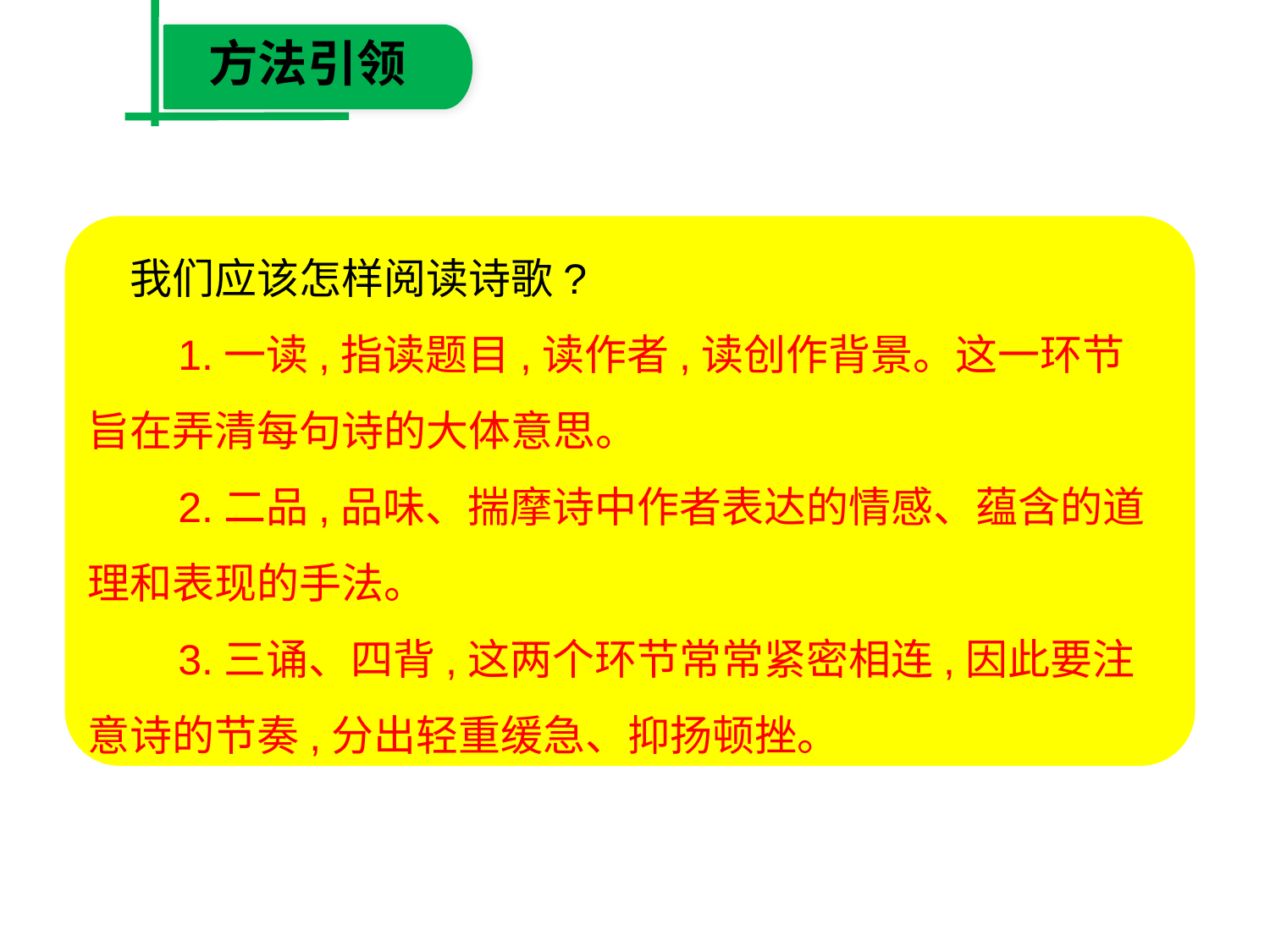

方法引领

　我们应该怎样阅读诗歌?
　    1.一读,指读题目,读作者,读创作背景。这一环节旨在弄清每句诗的大体意思。
　    2.二品,品味、揣摩诗中作者表达的情感、蕴含的道理和表现的手法。
　    3.三诵、四背,这两个环节常常紧密相连,因此要注意诗的节奏,分出轻重缓急、抑扬顿挫。